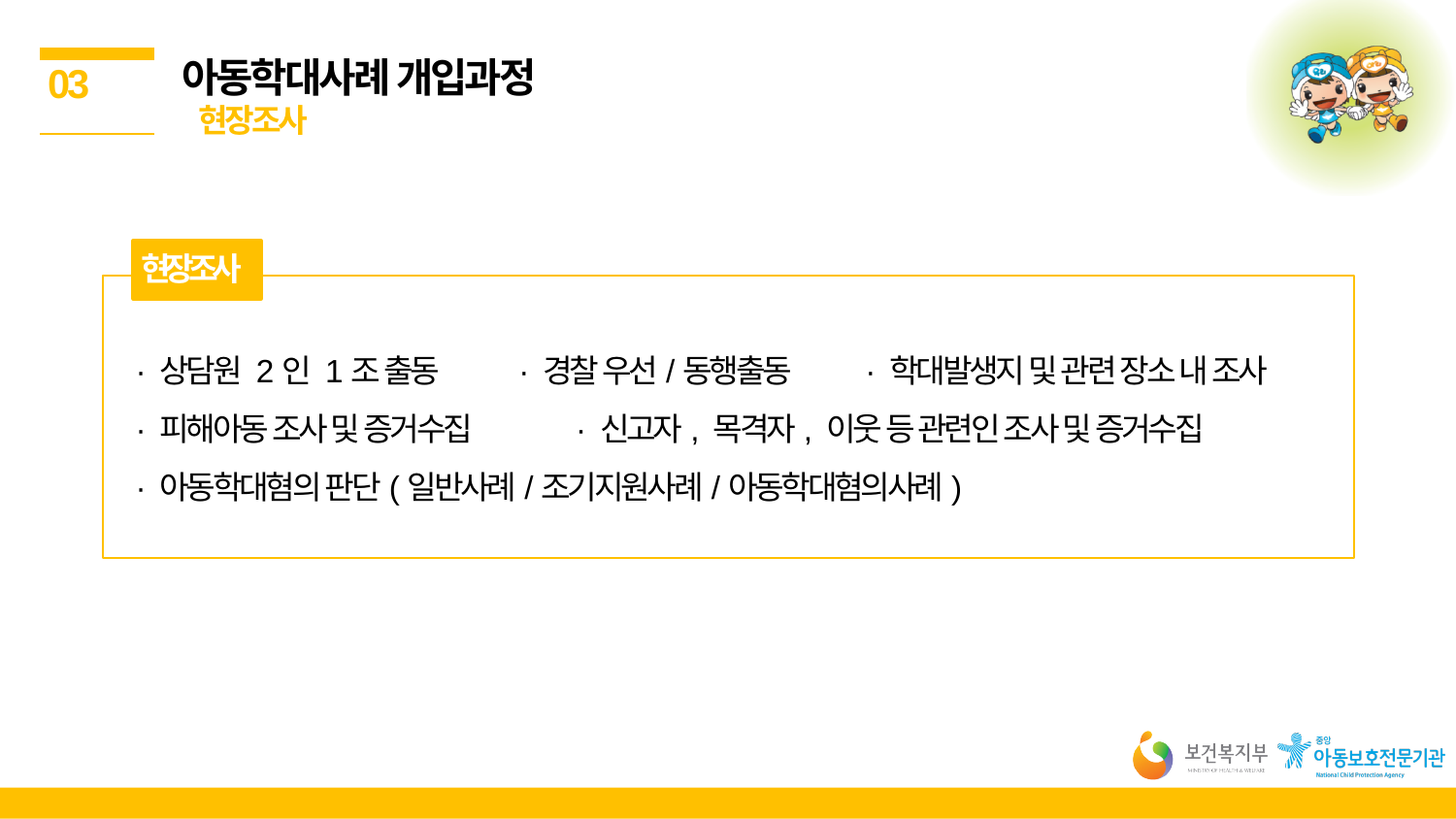

아동학대사례 개입과정
 현장조사
03
현장조사

· 상담원 2인 1조 출동            · 경찰 우선/동행출동           · 학대발생지 및 관련 장소 내 조사
· 피해아동 조사 및 증거수집                · 신고자, 목격자, 이웃 등 관련인 조사 및 증거수집
· 아동학대혐의 판단(일반사례/조기지원사례/아동학대혐의사례)